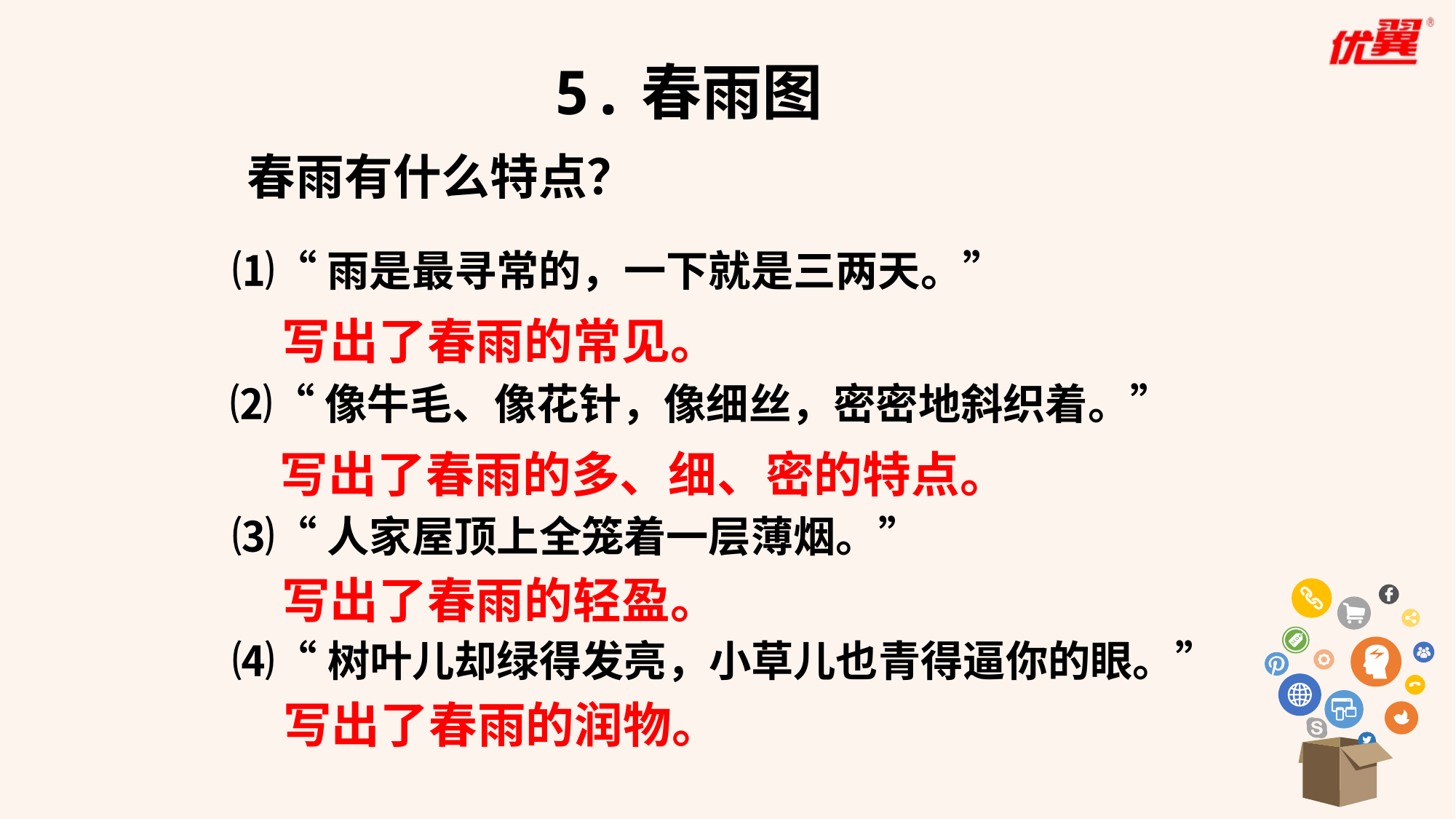

5.春雨图
春雨有什么特点？
⑴“雨是最寻常的，一下就是三两天。”
写出了春雨的常见。
⑵“像牛毛、像花针，像细丝，密密地斜织着。”
写出了春雨的多、细、密的特点。
⑶“人家屋顶上全笼着一层薄烟。”
写出了春雨的轻盈。

⑷“树叶儿却绿得发亮，小草儿也青得逼你的眼。”
写出了春雨的润物。